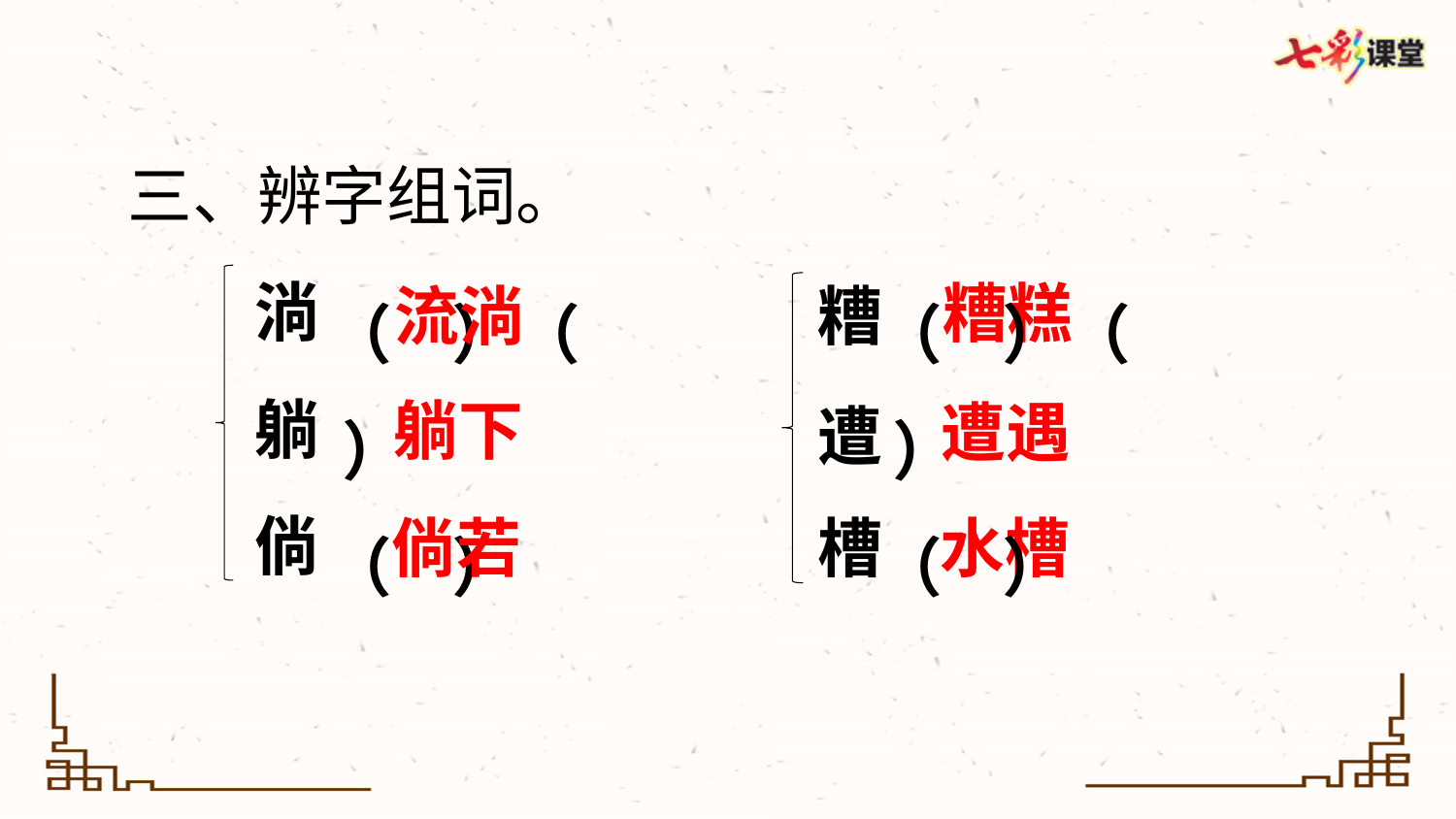

三、辨字组词。
（    ）（    ）
（    ）
（    ）（    ）
（    ）
淌

糟糕
流淌
糟

躺
躺下
遭遇
遭
倘
水槽
槽
倘若